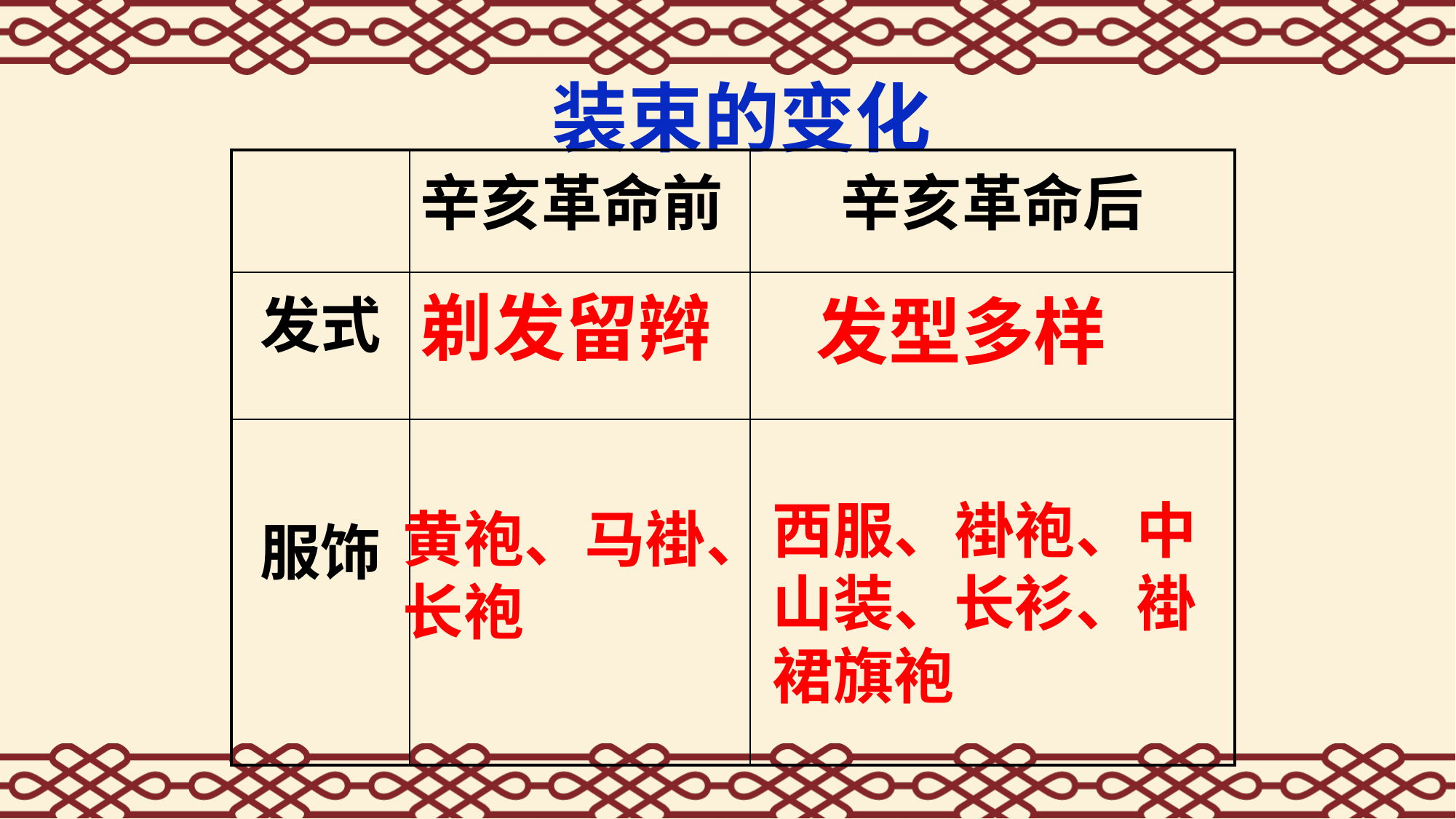

装束的变化
|  | 辛亥革命前 | 辛亥革命后 |
| --- | --- | --- |
| 发式 |  |  |
| 服饰 |  |  |
剃发留辫
发型多样

西服、褂袍、中山装、长衫、褂裙旗袍
黄袍、马褂、长袍